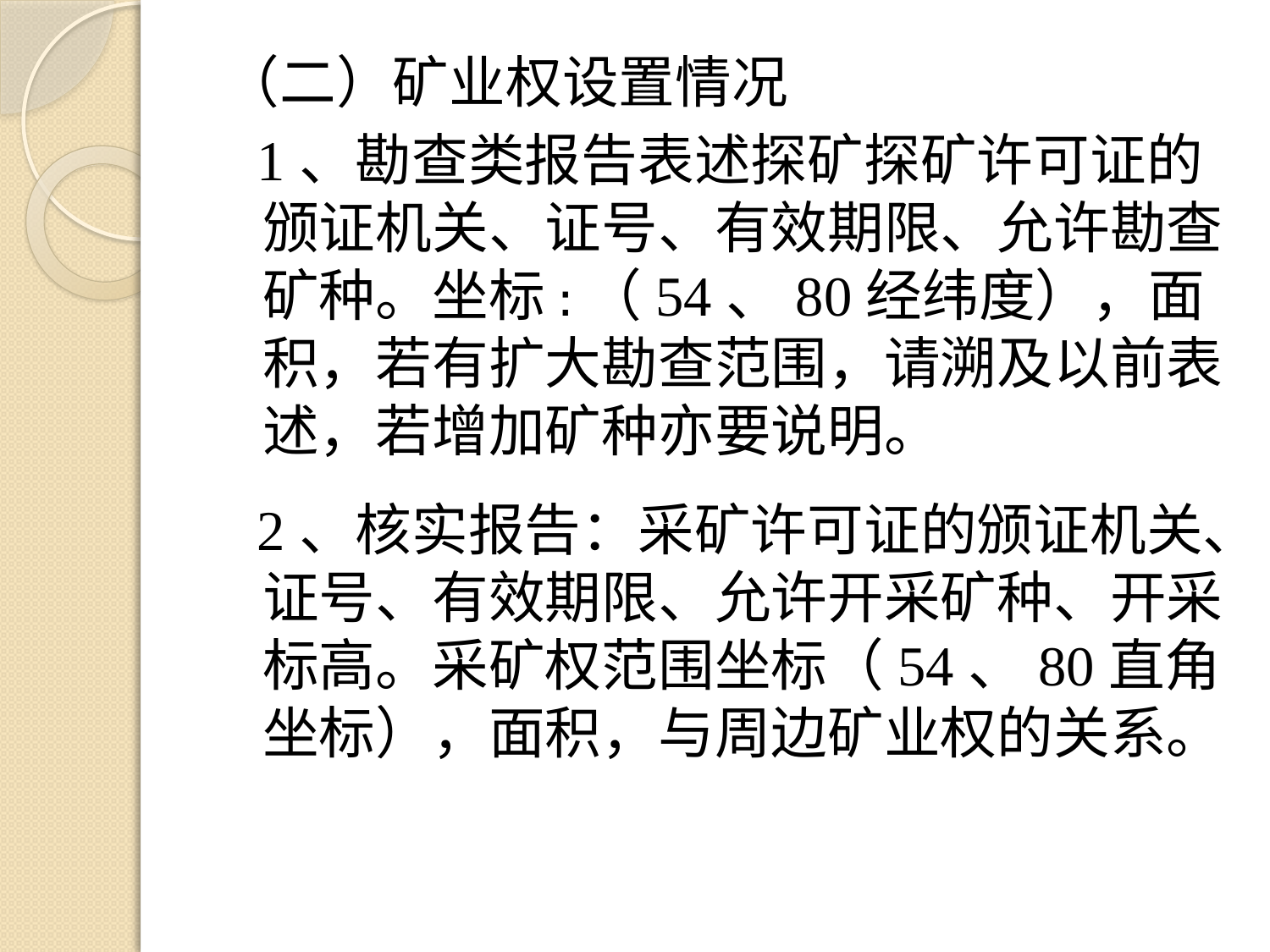

（二）矿业权设置情况
  1、勘查类报告表述探矿探矿许可证的颁证机关、证号、有效期限、允许勘查矿种。坐标:（54、80经纬度），面积，若有扩大勘查范围，请溯及以前表述，若增加矿种亦要说明。
  2、核实报告：采矿许可证的颁证机关、证号、有效期限、允许开采矿种、开采标高。采矿权范围坐标（54、80直角坐标），面积，与周边矿业权的关系。